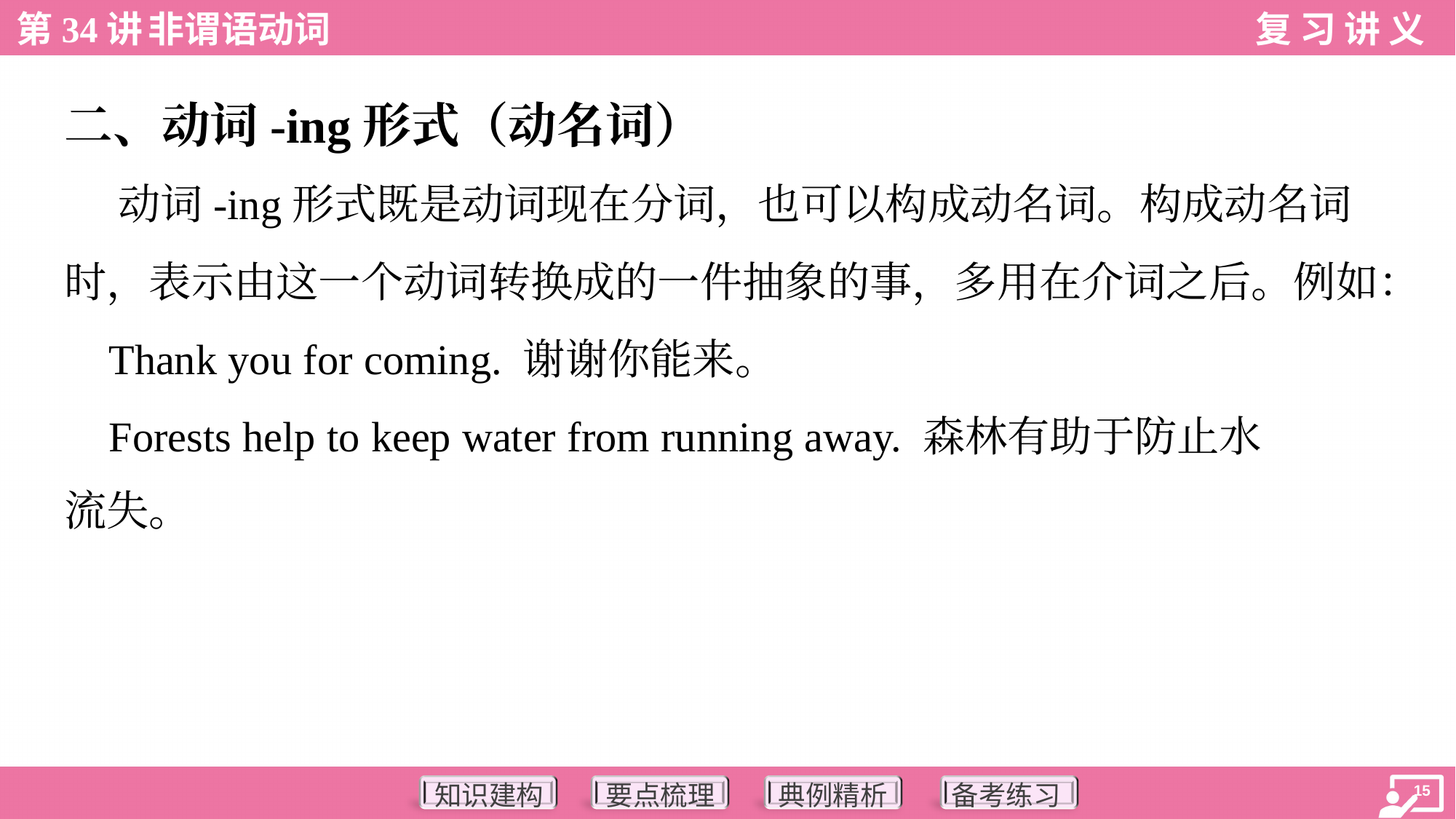

二、动词-ing形式（动名词）
    动词-ing形式既是动词现在分词，也可以构成动名词。构成动名词
时，表示由这一个动词转换成的一件抽象的事，多用在介词之后。例如：
    Thank you for coming. 谢谢你能来。
    Forests help to keep water from running away. 森林有助于防止水
流失。